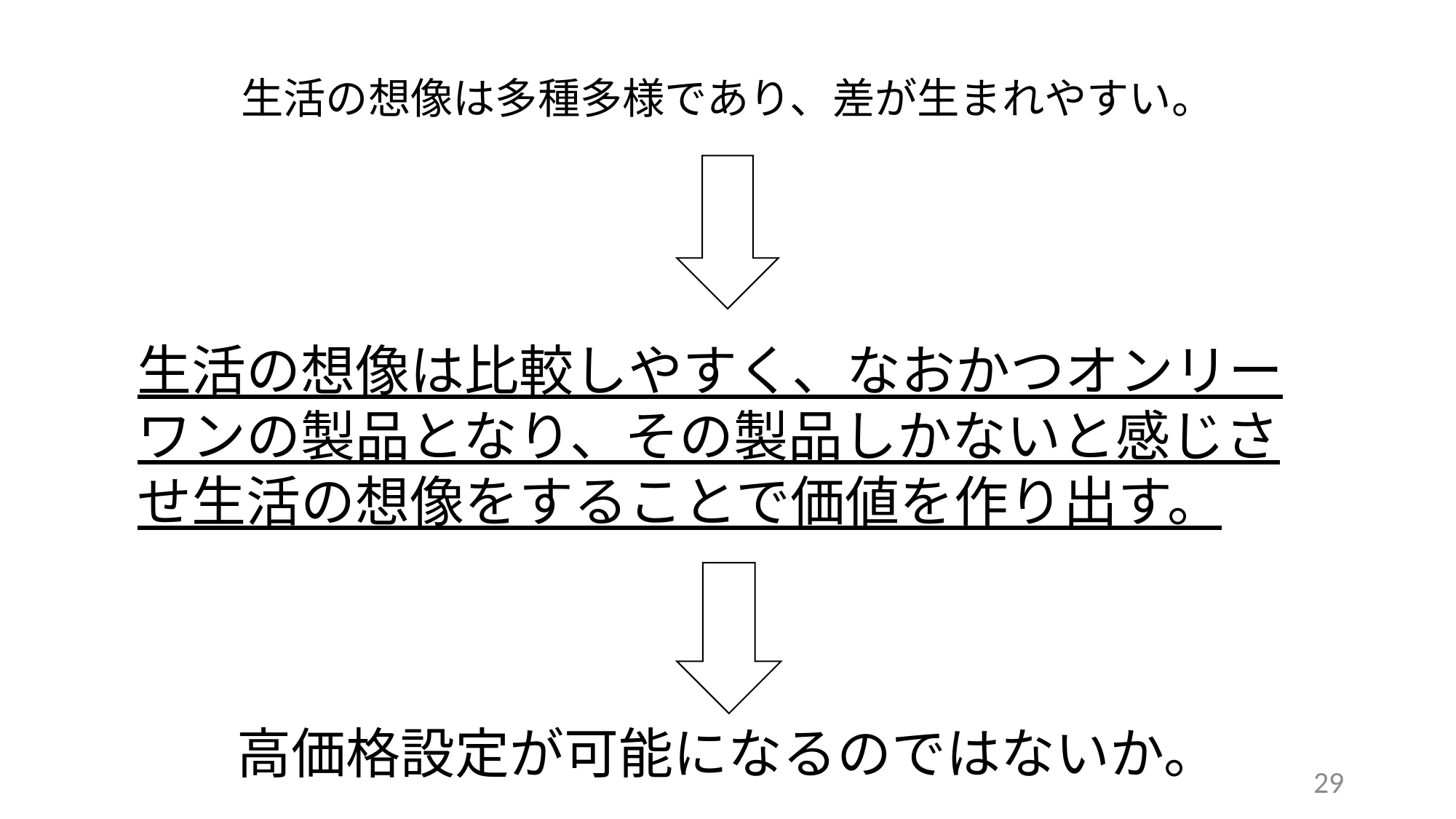

生活の想像は多種多様であり、差が生まれやすい。

生活の想像は比較しやすく、なおかつオンリーワンの製品となり、その製品しかないと感じさせ生活の想像をすることで価値を作り出す。

高価格設定が可能になるのではないか。
29